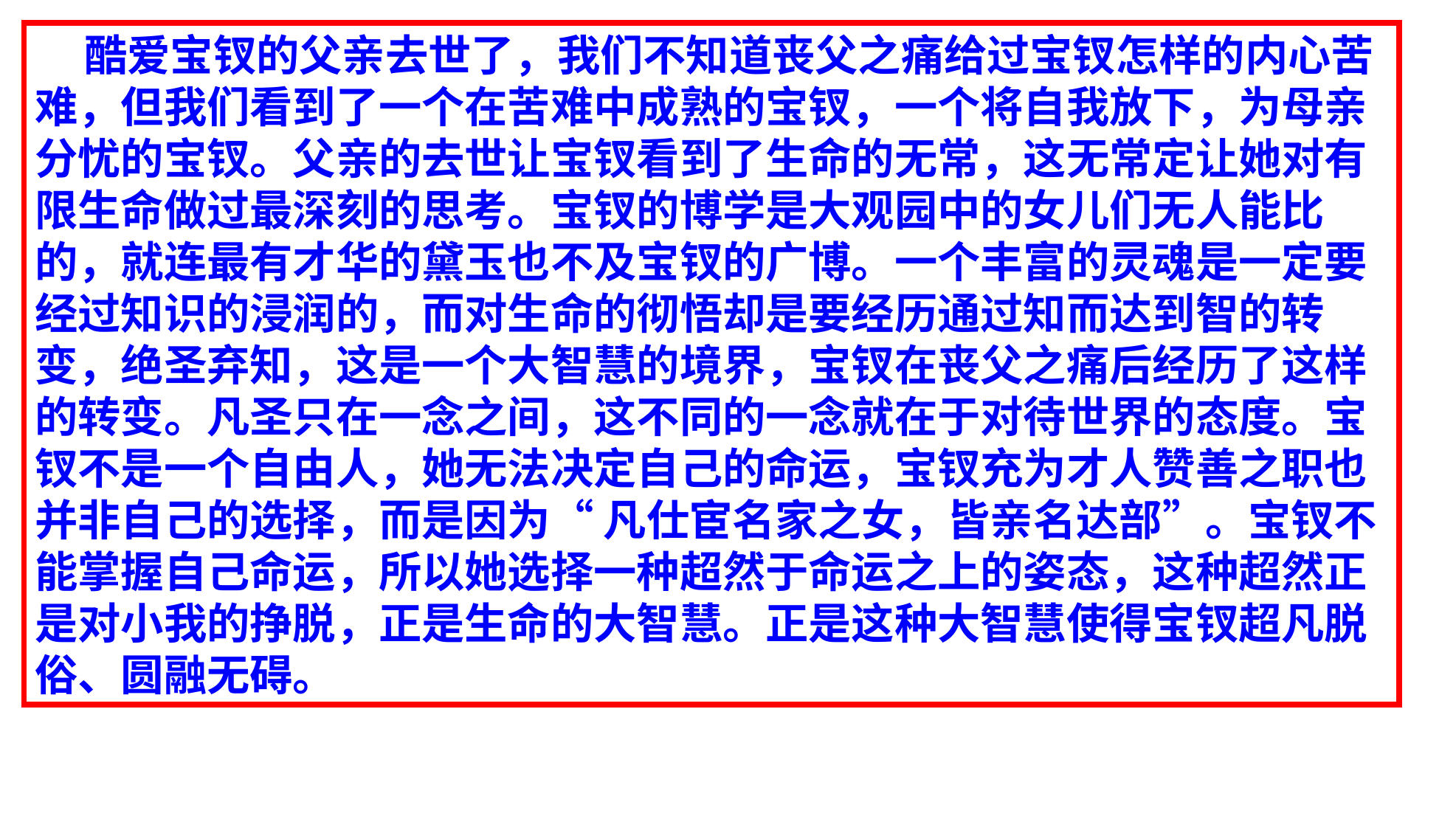

酷爱宝钗的父亲去世了，我们不知道丧父之痛给过宝钗怎样的内心苦难，但我们看到了一个在苦难中成熟的宝钗，一个将自我放下，为母亲分忧的宝钗。父亲的去世让宝钗看到了生命的无常，这无常定让她对有限生命做过最深刻的思考。宝钗的博学是大观园中的女儿们无人能比的，就连最有才华的黛玉也不及宝钗的广博。一个丰富的灵魂是一定要经过知识的浸润的，而对生命的彻悟却是要经历通过知而达到智的转变，绝圣弃知，这是一个大智慧的境界，宝钗在丧父之痛后经历了这样的转变。凡圣只在一念之间，这不同的一念就在于对待世界的态度。宝钗不是一个自由人，她无法决定自己的命运，宝钗充为才人赞善之职也并非自己的选择，而是因为“ 凡仕宦名家之女，皆亲名达部”。宝钗不能掌握自己命运，所以她选择一种超然于命运之上的姿态，这种超然正是对小我的挣脱，正是生命的大智慧。正是这种大智慧使得宝钗超凡脱俗、圆融无碍。